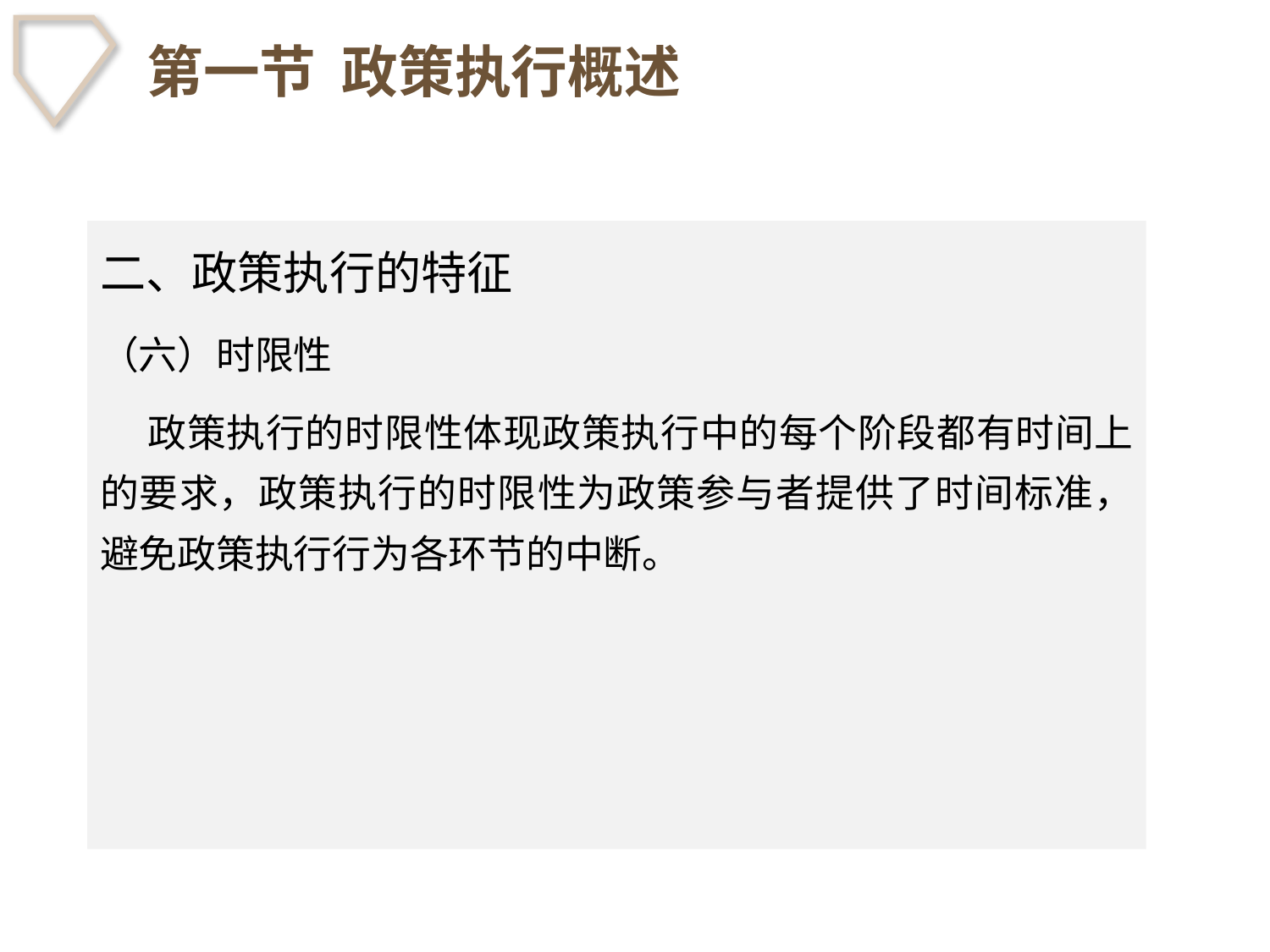

# 第一节  政策执行概述
二、政策执行的特征
（六）时限性
    政策执行的时限性体现政策执行中的每个阶段都有时间上的要求，政策执行的时限性为政策参与者提供了时间标准，避免政策执行行为各环节的中断。